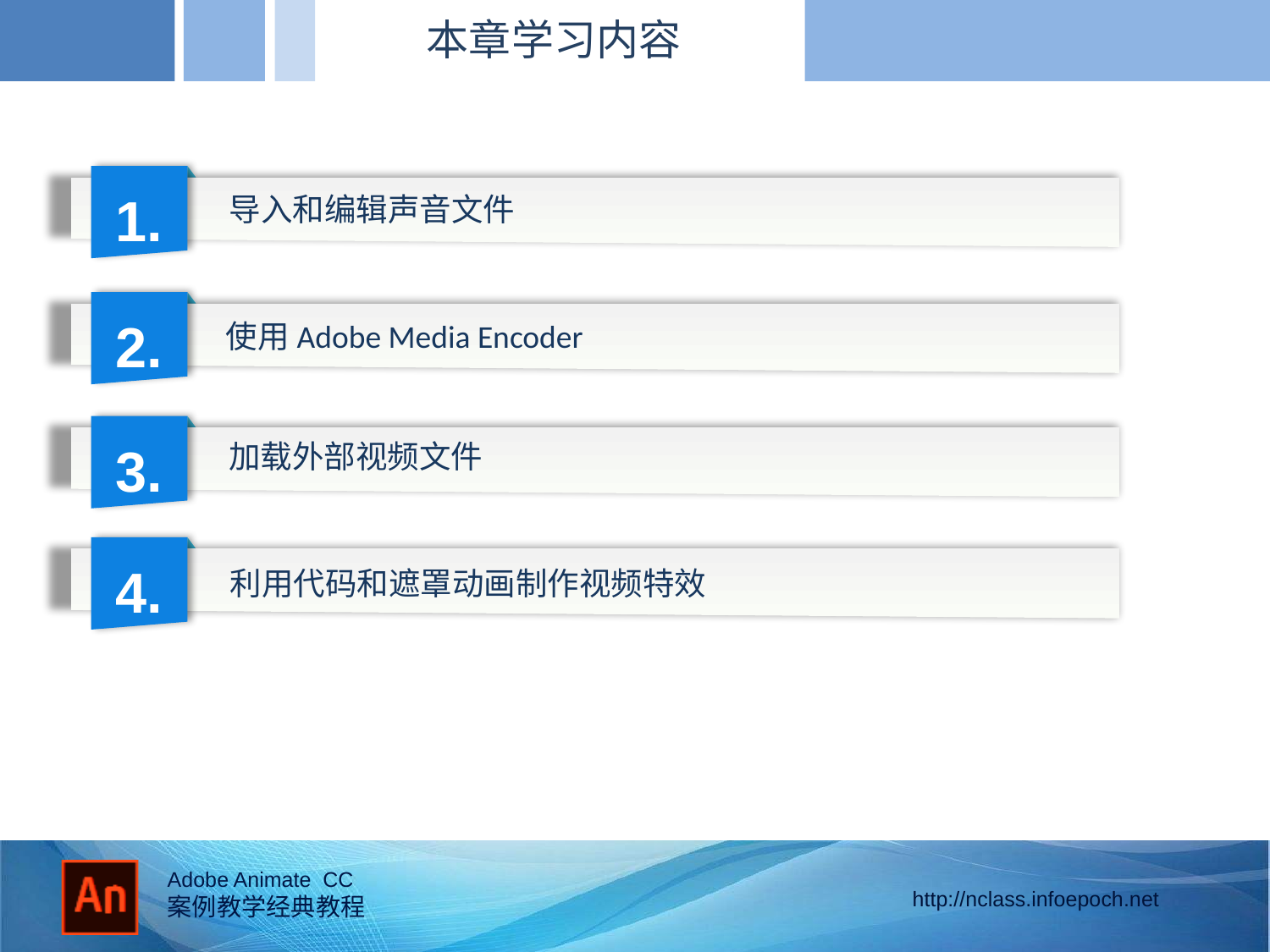

本章学习内容

1.
导入和编辑声音文件

2.
使用Adobe Media Encoder

3.
加载外部视频文件

4.
利用代码和遮罩动画制作视频特效